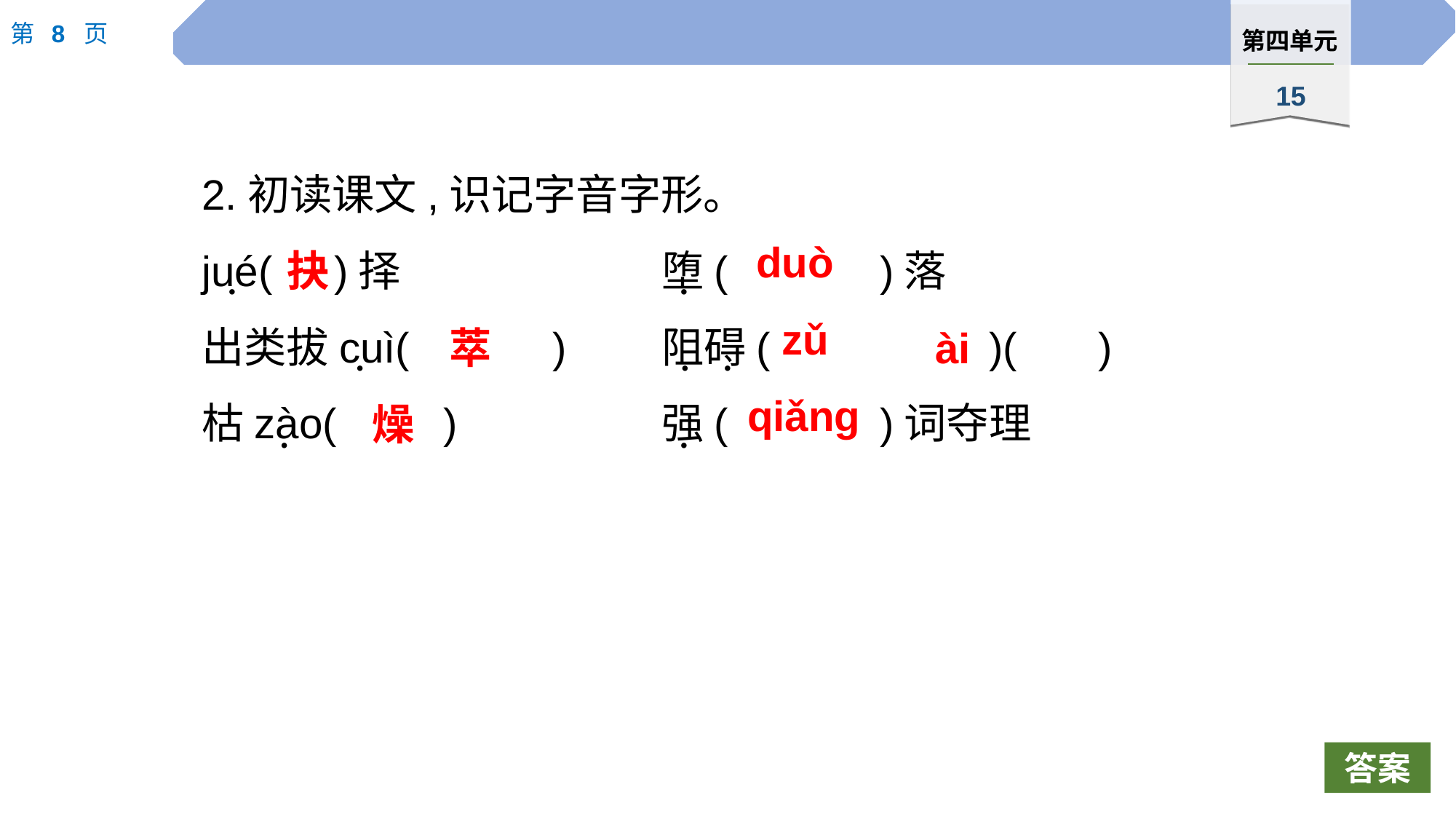

2.初读课文,识记字音字形。
jué(	)择　　　　	堕(		)落
出类拔cuì(		)	阻碍(		)(	)
枯zào(	)		强(		)词夺理
duò
抉
 ·
 ·
zǔ
萃
ài
 ·
 ·
 ·
qiǎng
燥
 ·
 ·
答案